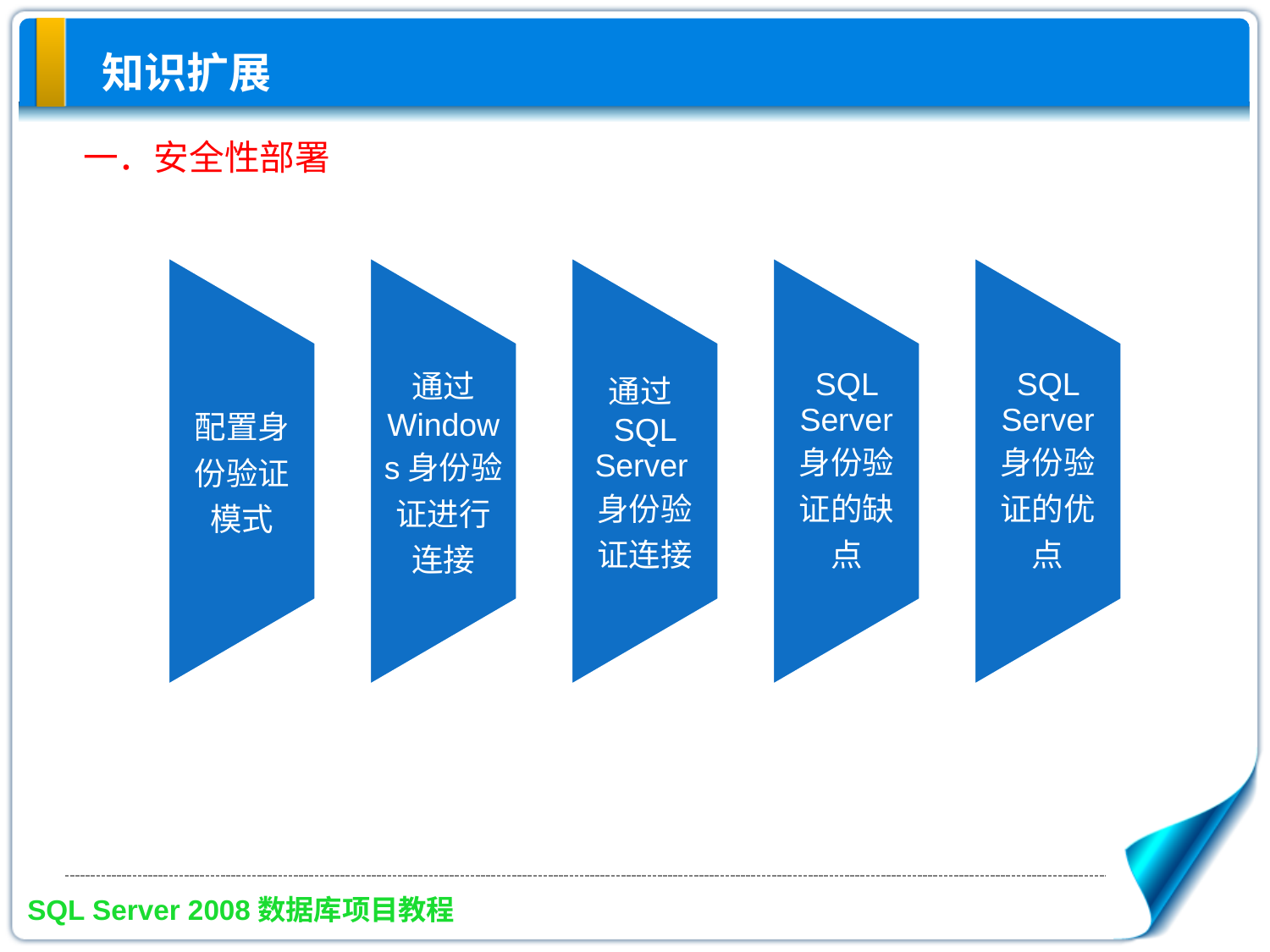

知识扩展
一．安全性部署
配置身份验证模式
通过 Windows身份验证进行连接
通过SQL Server身份验证连接
SQL Server 身份验证的缺点
SQL Server 身份验证的优点